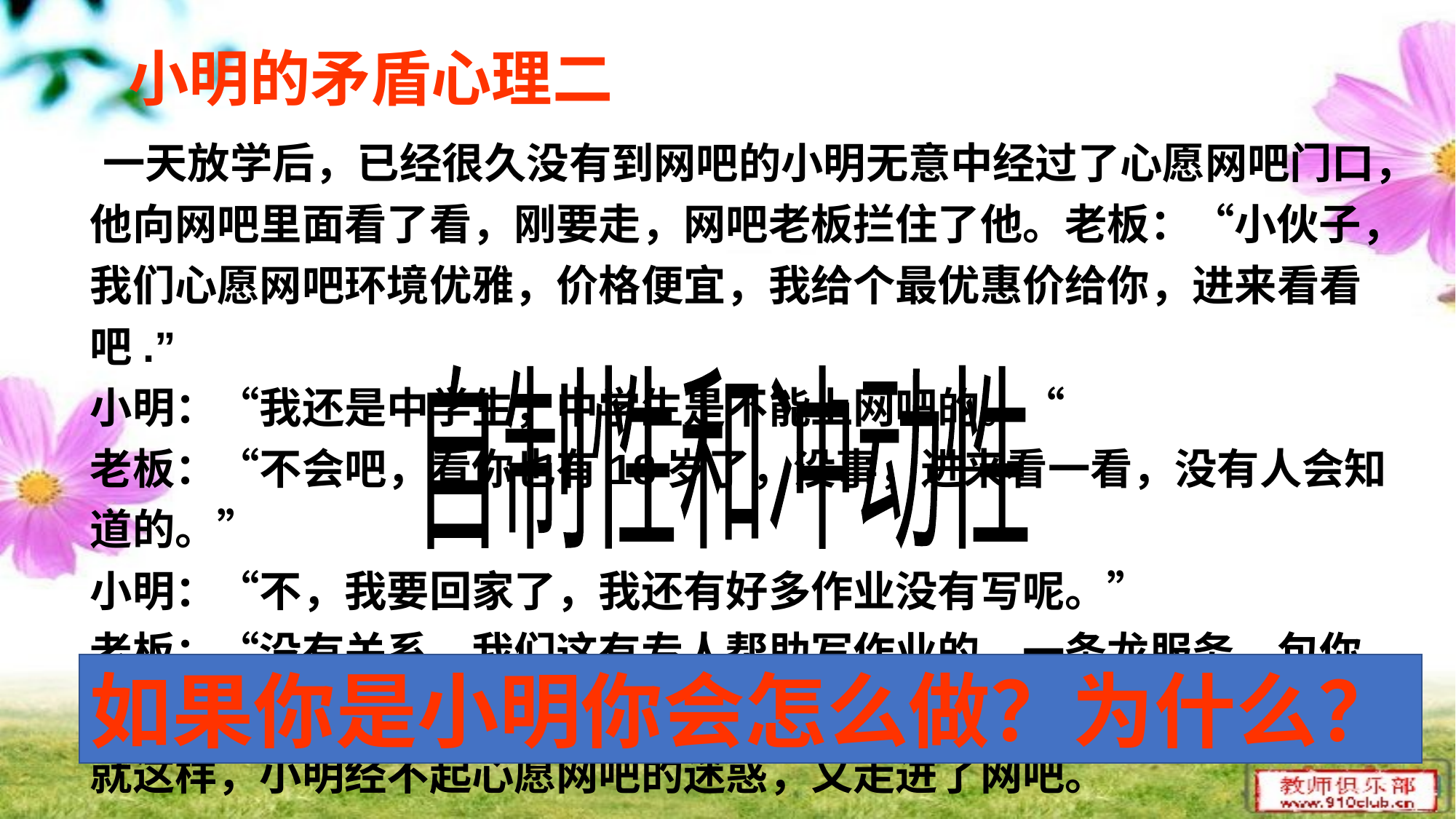

小明的矛盾心理二
 一天放学后，已经很久没有到网吧的小明无意中经过了心愿网吧门口，他向网吧里面看了看，刚要走，网吧老板拦住了他。老板：“小伙子，我们心愿网吧环境优雅，价格便宜，我给个最优惠价给你，进来看看吧.”
小明：“我还是中学生，中学生是不能上网吧的。“
老板：“不会吧，看你也有18岁了，没事，进来看一看，没有人会知道的。”
小明：“不，我要回家了，我还有好多作业没有写呢。”
老板：“没有关系，我们这有专人帮助写作业的，一条龙服务，包你满意。”
就这样，小明经不起心愿网吧的迷惑，又走进了网吧。

自制性和冲动性
如果你是小明你会怎么做？为什么？